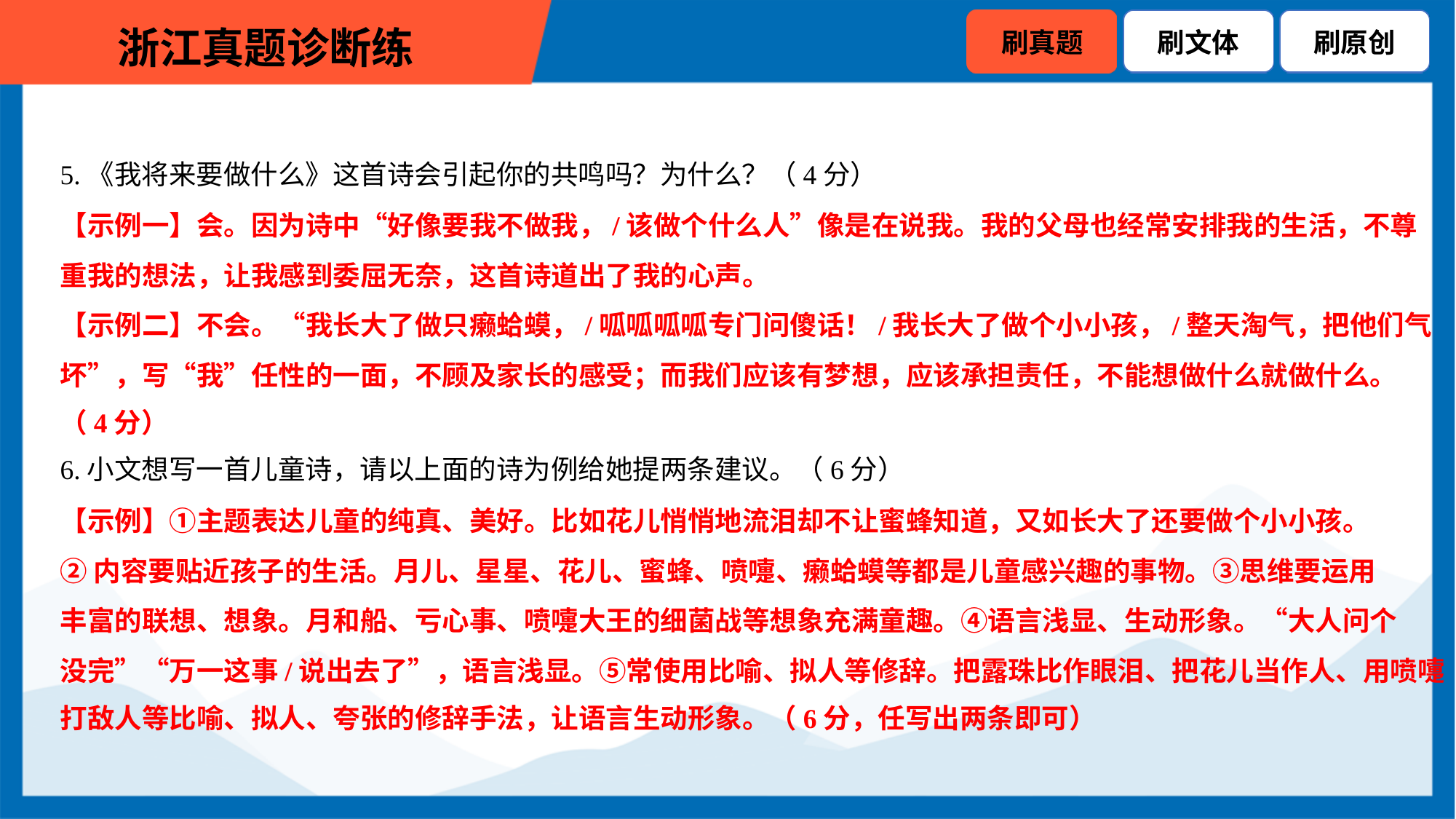

5.《我将来要做什么》这首诗会引起你的共鸣吗？为什么？（4分）
【示例一】会。因为诗中“好像要我不做我，/该做个什么人”像是在说我。我的父母也经常安排我的生活，不尊
重我的想法，让我感到委屈无奈，这首诗道出了我的心声。
【示例二】不会。“我长大了做只癞蛤蟆，/呱呱呱呱专门问傻话！/我长大了做个小小孩，/整天淘气，把他们气
坏”，写“我”任性的一面，不顾及家长的感受；而我们应该有梦想，应该承担责任，不能想做什么就做什么。
（4分）
6.小文想写一首儿童诗，请以上面的诗为例给她提两条建议。（6分）
【示例】①主题表达儿童的纯真、美好。比如花儿悄悄地流泪却不让蜜蜂知道，又如长大了还要做个小小孩。
②内容要贴近孩子的生活。月儿、星星、花儿、蜜蜂、喷嚏、癞蛤蟆等都是儿童感兴趣的事物。③思维要运用
丰富的联想、想象。月和船、亏心事、喷嚏大王的细菌战等想象充满童趣。④语言浅显、生动形象。“大人问个
没完”“万一这事/说出去了”，语言浅显。⑤常使用比喻、拟人等修辞。把露珠比作眼泪、把花儿当作人、用喷嚏
打敌人等比喻、拟人、夸张的修辞手法，让语言生动形象。（6分，任写出两条即可）